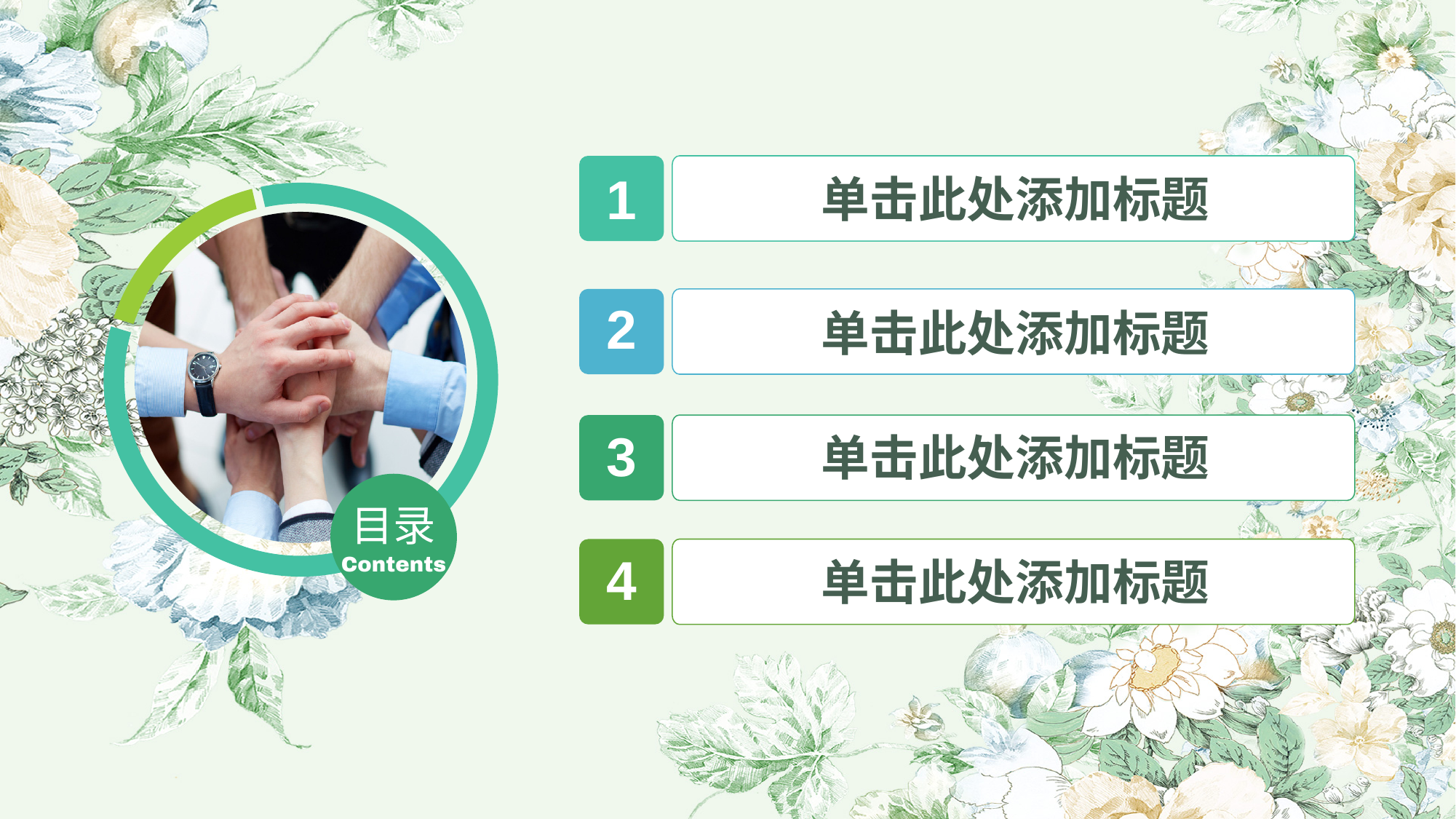

1
单击此处添加标题

2
单击此处添加标题

3
单击此处添加标题

目录

4
Contents
单击此处添加标题